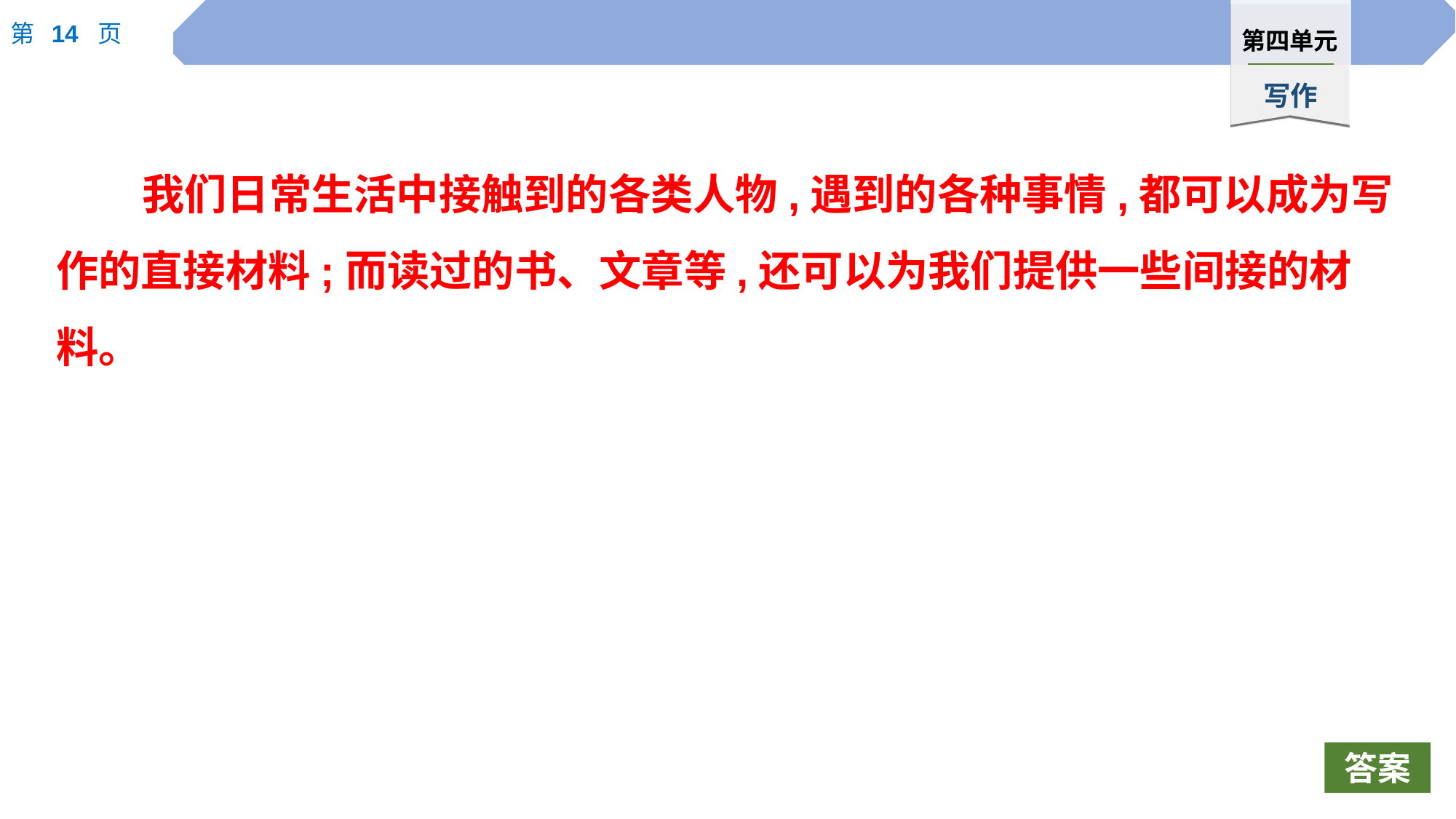

我们日常生活中接触到的各类人物,遇到的各种事情,都可以成为写作的直接材料;而读过的书、文章等,还可以为我们提供一些间接的材料。
答案